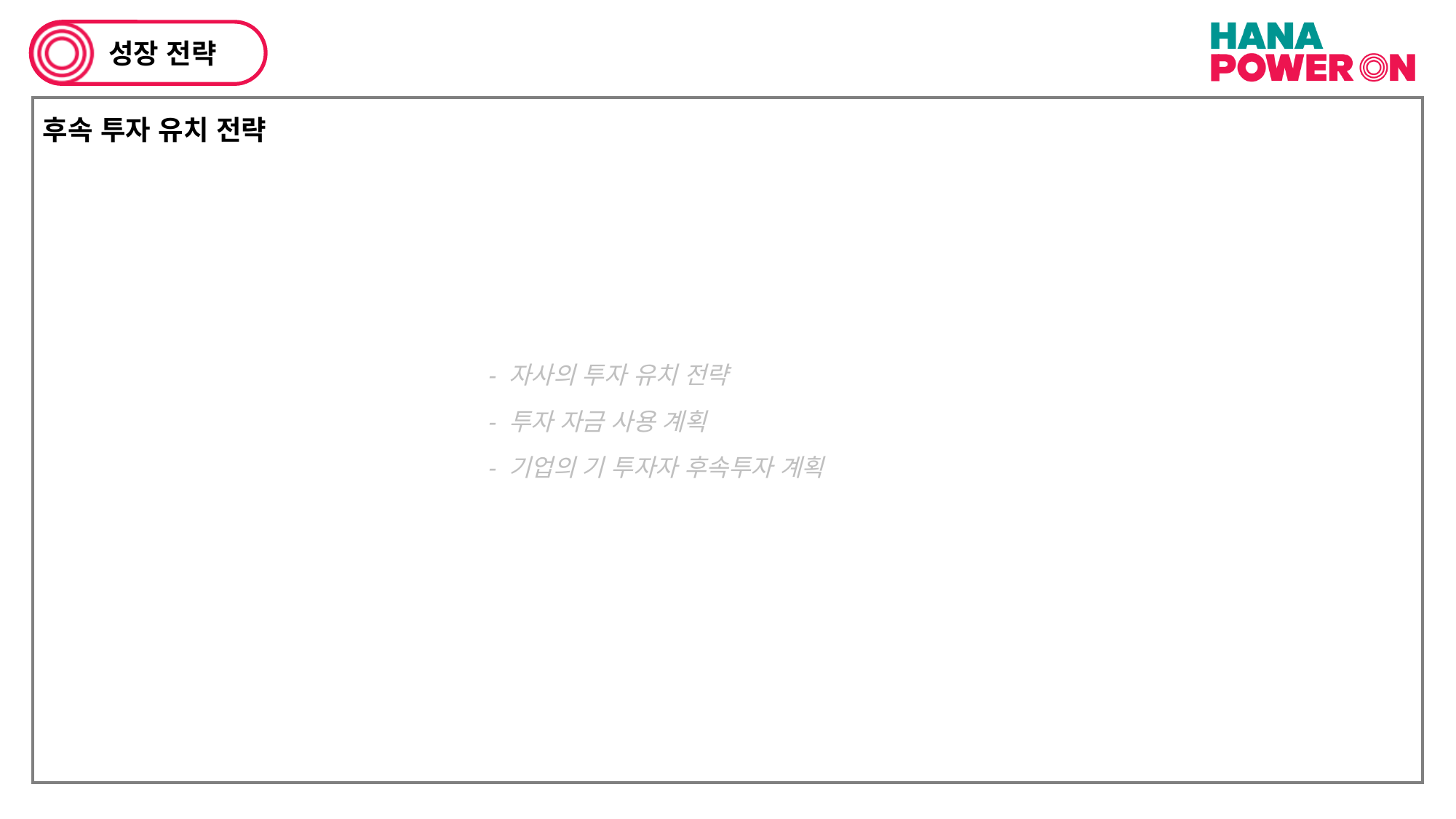

성장 전략
후속 투자 유치 전략
- 자사의 투자 유치 전략
- 투자 자금 사용 계획
- 기업의 기 투자자 후속투자 계획